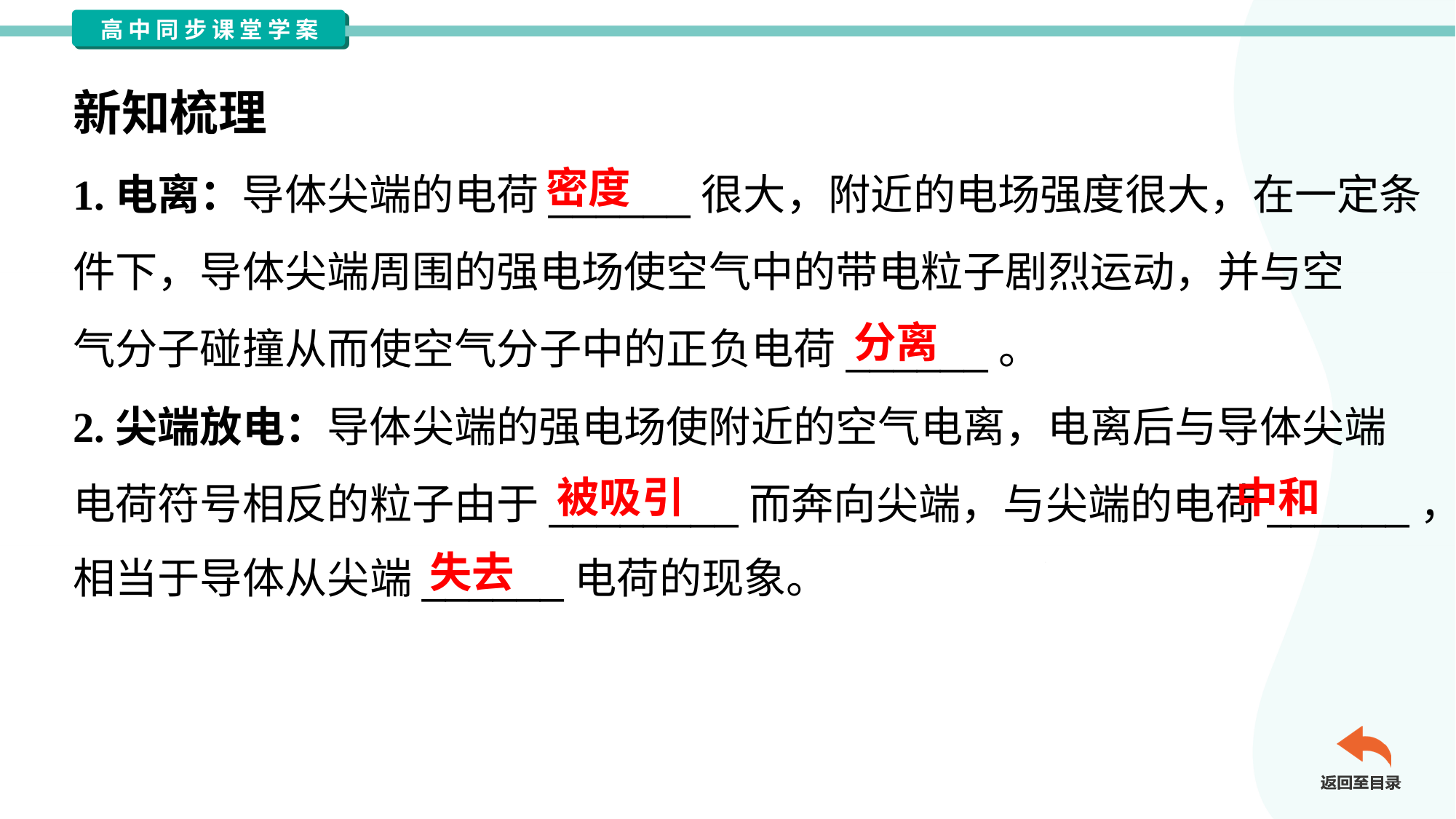

新知梳理
密度
1.电离：导体尖端的电荷______很大，附近的电场强度很大，在一定条
件下，导体尖端周围的强电场使空气中的带电粒子剧烈运动，并与空
气分子碰撞从而使空气分子中的正负电荷______。
2.尖端放电：导体尖端的强电场使附近的空气电离，电离后与导体尖端
电荷符号相反的粒子由于________而奔向尖端，与尖端的电荷______，
相当于导体从尖端______电荷的现象。
分离
被吸引
中和
失去